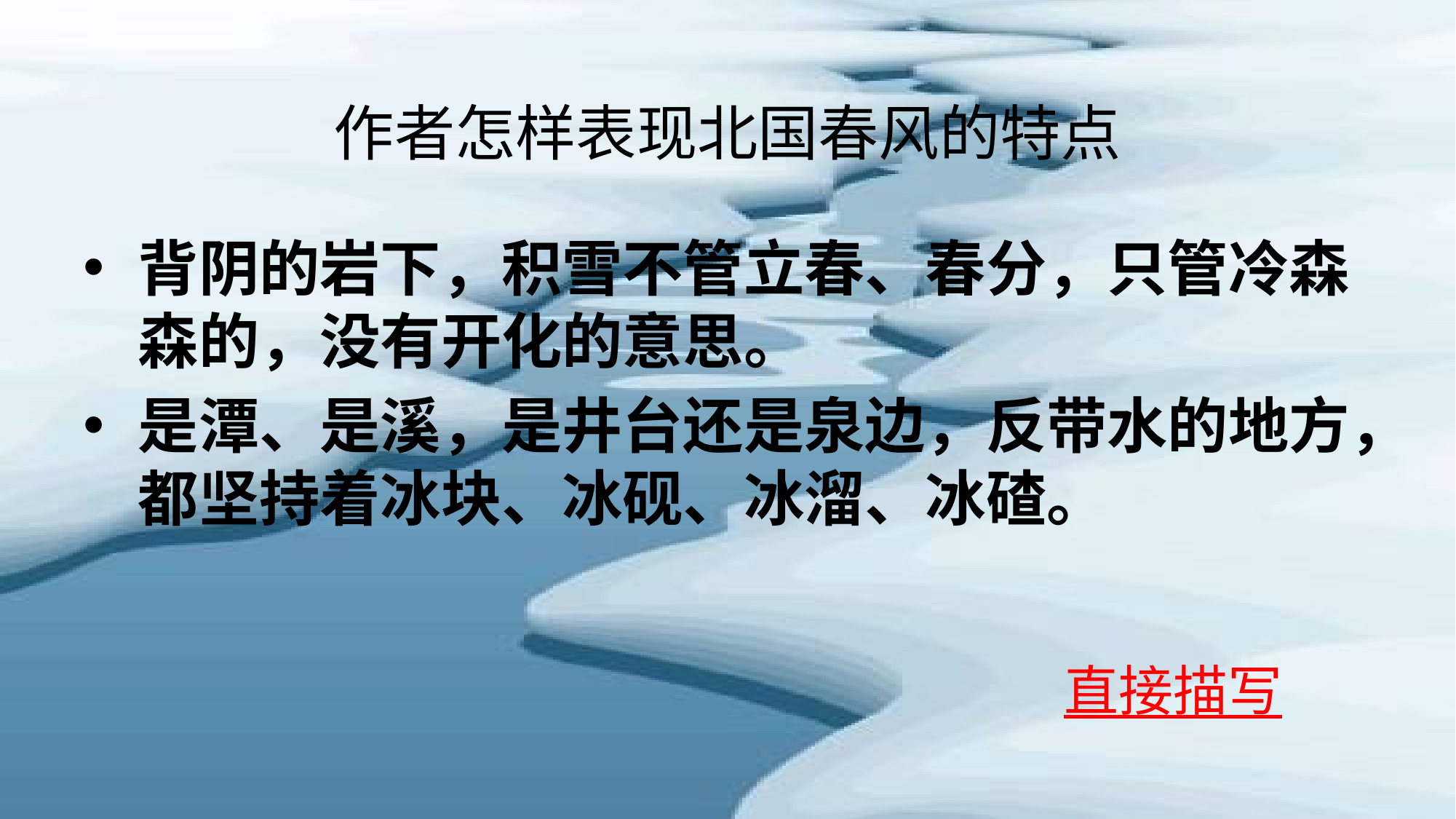

# 作者怎样表现北国春风的特点
背阴的岩下，积雪不管立春、春分，只管冷森森的，没有开化的意思。
是潭、是溪，是井台还是泉边，反带水的地方，都坚持着冰块、冰砚、冰溜、冰碴。
直接描写